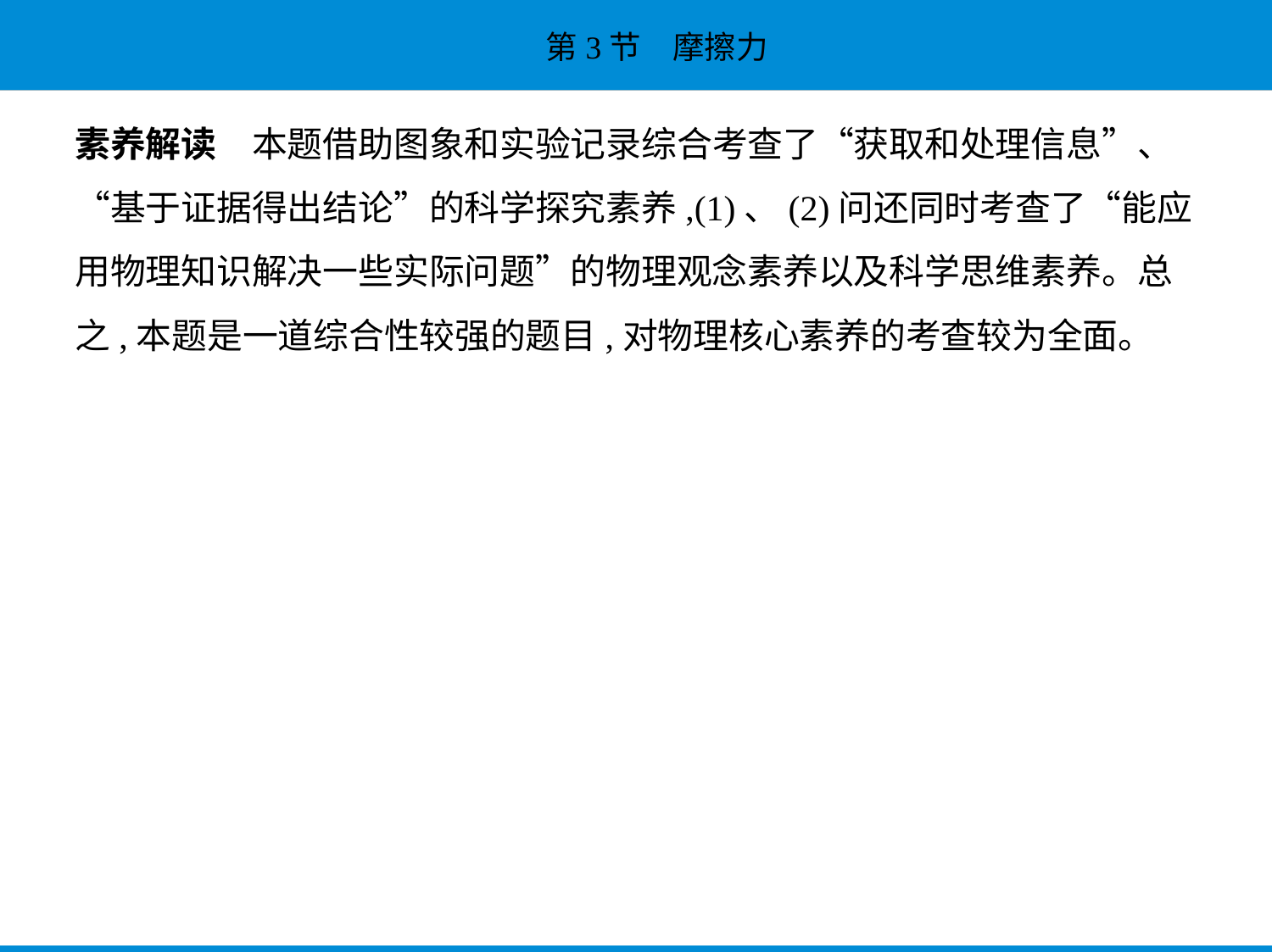

素养解读　本题借助图象和实验记录综合考查了“获取和处理信息”、
“基于证据得出结论”的科学探究素养,(1)、(2)问还同时考查了“能应
用物理知识解决一些实际问题”的物理观念素养以及科学思维素养。总
之,本题是一道综合性较强的题目,对物理核心素养的考查较为全面。